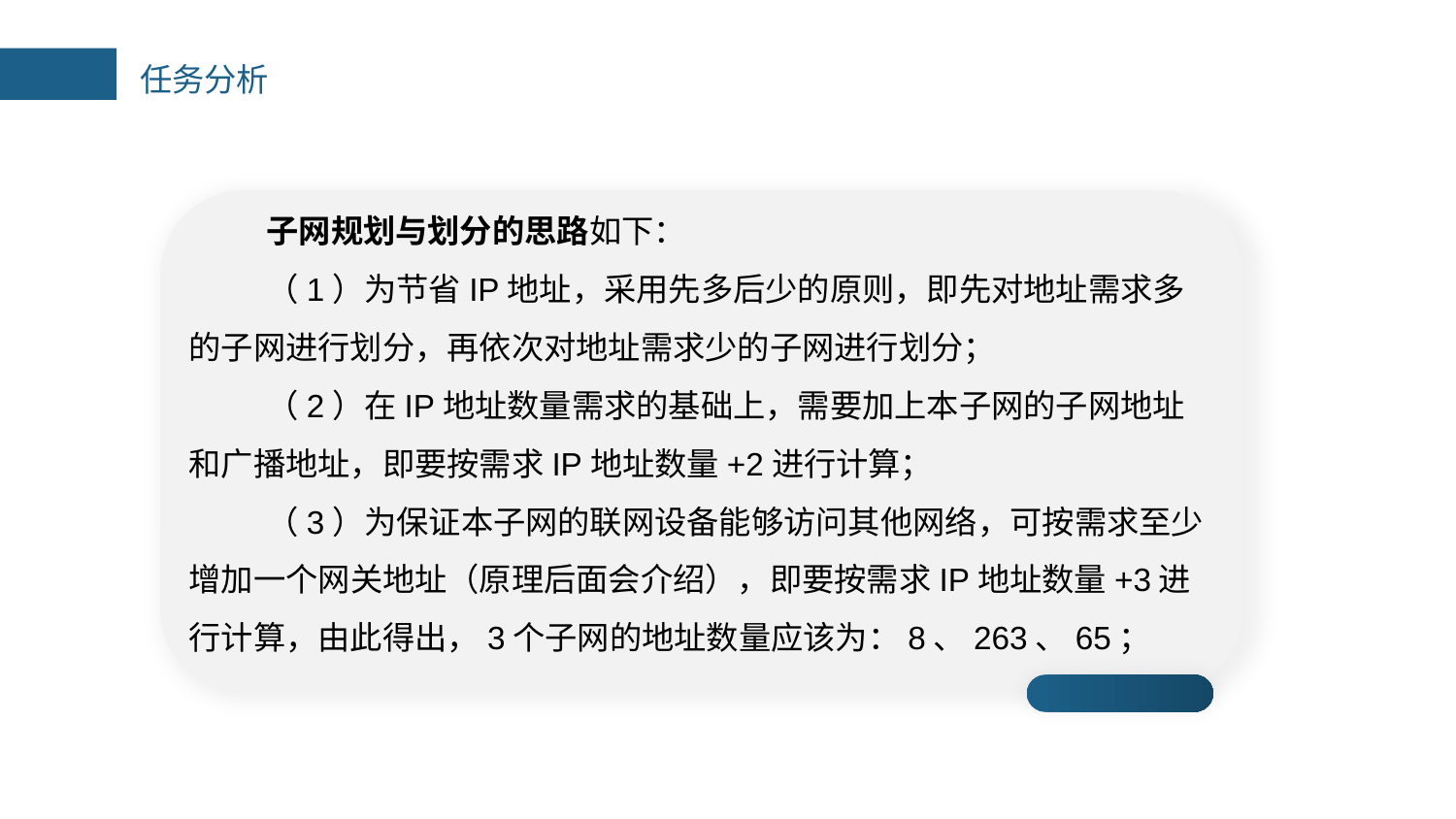

任务分析
子网规划与划分的思路如下：
（1）为节省IP地址，采用先多后少的原则，即先对地址需求多的子网进行划分，再依次对地址需求少的子网进行划分；
（2）在IP地址数量需求的基础上，需要加上本子网的子网地址和广播地址，即要按需求IP地址数量+2进行计算；
（3）为保证本子网的联网设备能够访问其他网络，可按需求至少增加一个网关地址（原理后面会介绍），即要按需求IP地址数量+3进行计算，由此得出，3个子网的地址数量应该为：8、263、65；